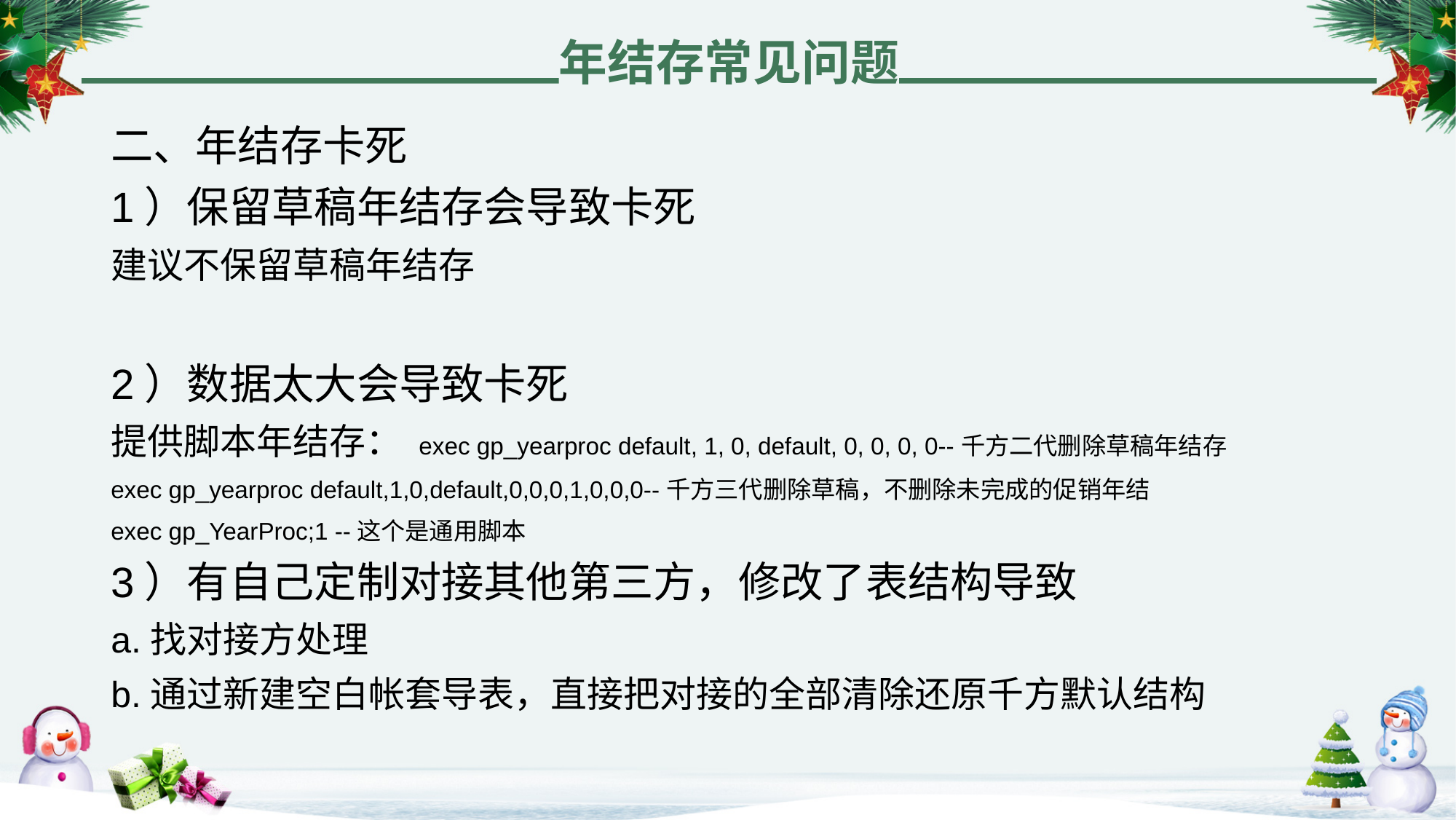

年结存常见问题

二、年结存卡死
1）保留草稿年结存会导致卡死
建议不保留草稿年结存

2）数据太大会导致卡死
提供脚本年结存： exec gp_yearproc default, 1, 0, default, 0, 0, 0, 0--千方二代删除草稿年结存
exec gp_yearproc default,1,0,default,0,0,0,1,0,0,0--千方三代删除草稿，不删除未完成的促销年结
exec gp_YearProc;1 --这个是通用脚本
3）有自己定制对接其他第三方，修改了表结构导致
a.找对接方处理
b.通过新建空白帐套导表，直接把对接的全部清除还原千方默认结构